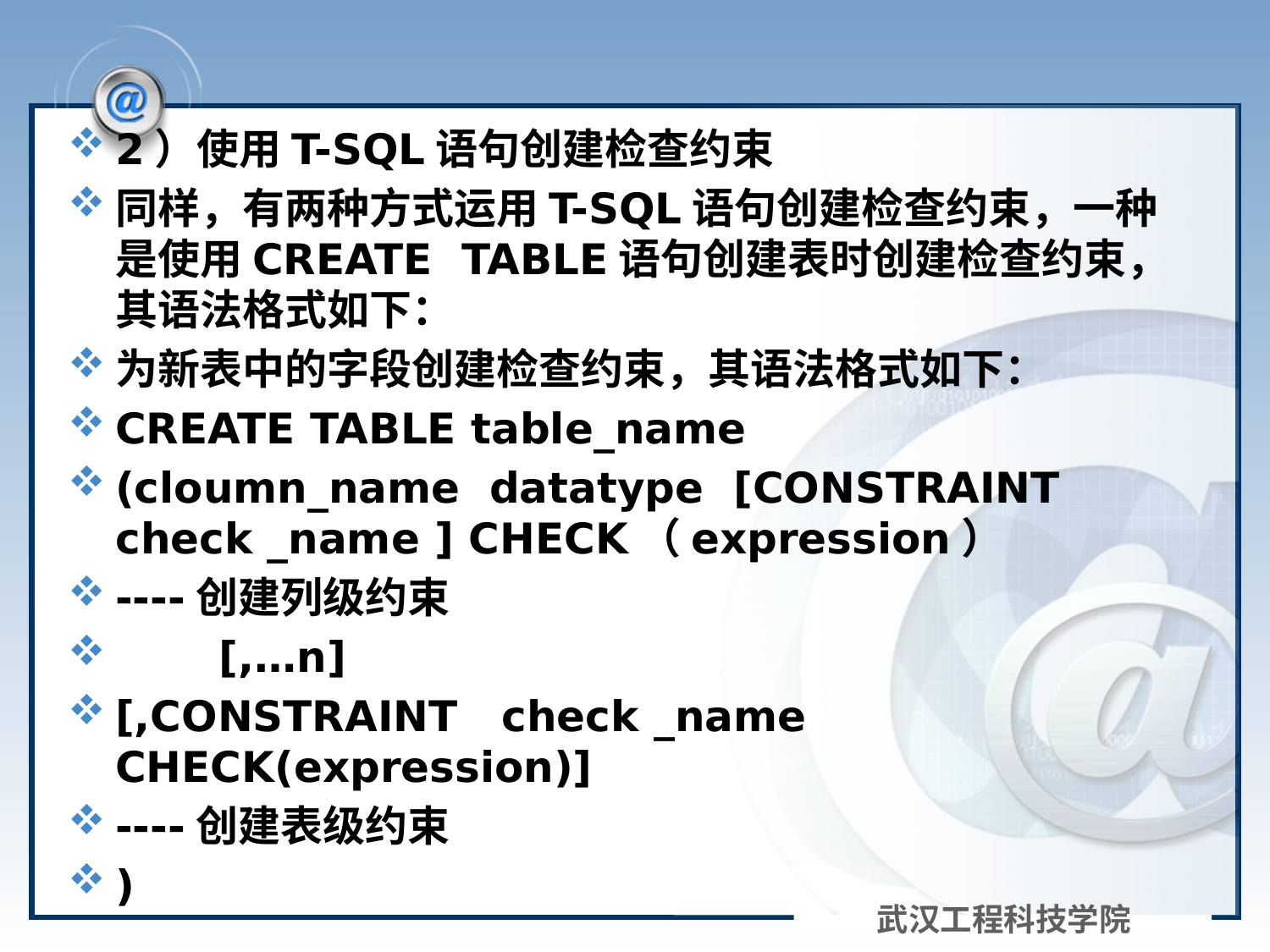

#
2）使用T-SQL语句创建检查约束
同样，有两种方式运用T-SQL语句创建检查约束，一种是使用CREATE  TABLE语句创建表时创建检查约束，其语法格式如下：
为新表中的字段创建检查约束，其语法格式如下：
CREATE TABLE table_name
(cloumn_name  datatype  [CONSTRAINT  check _name ] CHECK（expression）
----创建列级约束
       [,…n]
[,CONSTRAINT   check _name  CHECK(expression)]
----创建表级约束
)

武汉工程科技学院